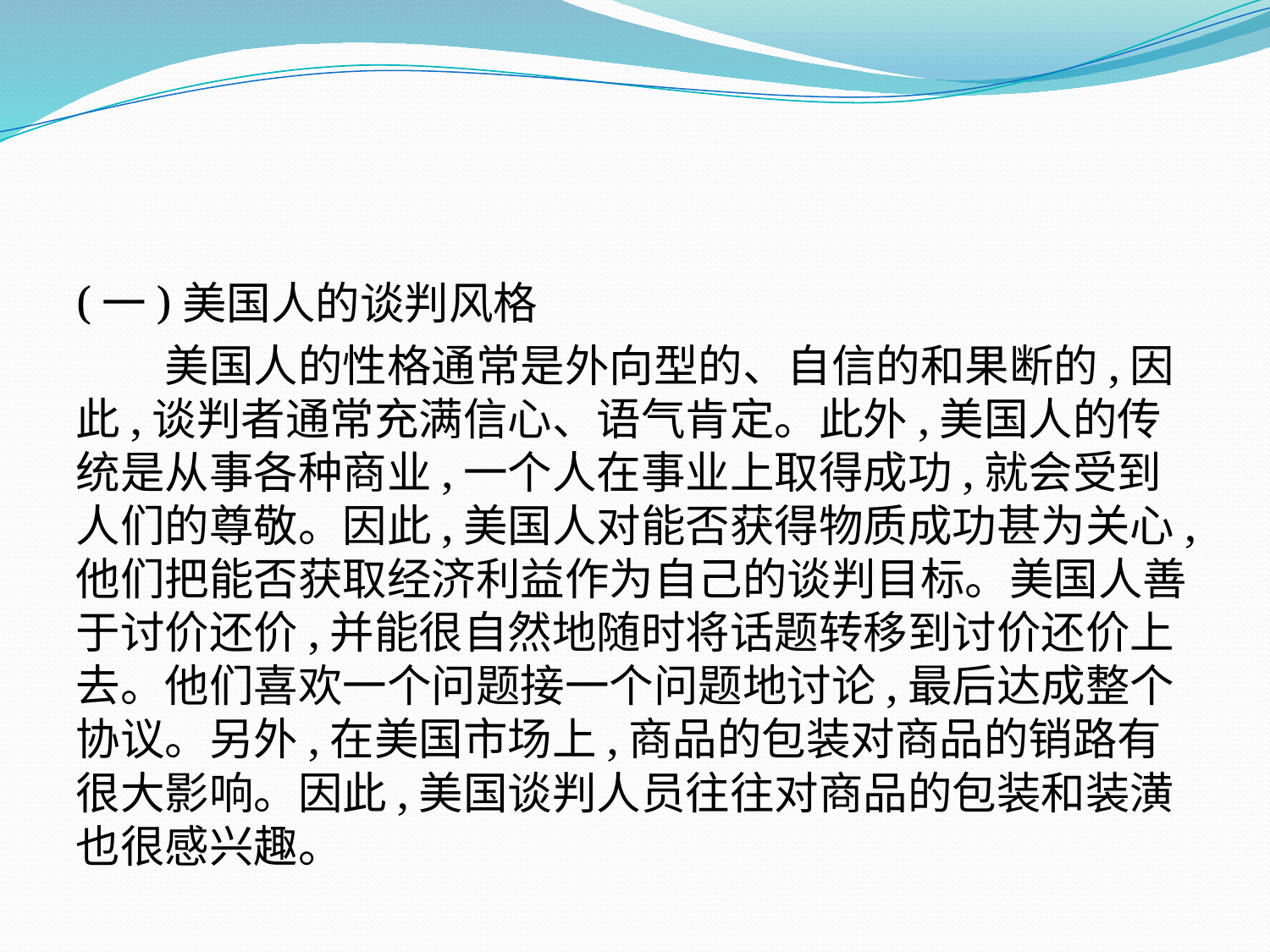

#
(一)美国人的谈判风格
　　美国人的性格通常是外向型的、自信的和果断的,因此,谈判者通常充满信心、语气肯定。此外,美国人的传统是从事各种商业,一个人在事业上取得成功,就会受到人们的尊敬。因此,美国人对能否获得物质成功甚为关心,他们把能否获取经济利益作为自己的谈判目标。美国人善于讨价还价,并能很自然地随时将话题转移到讨价还价上去。他们喜欢一个问题接一个问题地讨论,最后达成整个协议。另外,在美国市场上,商品的包装对商品的销路有很大影响。因此,美国谈判人员往往对商品的包装和装潢也很感兴趣。